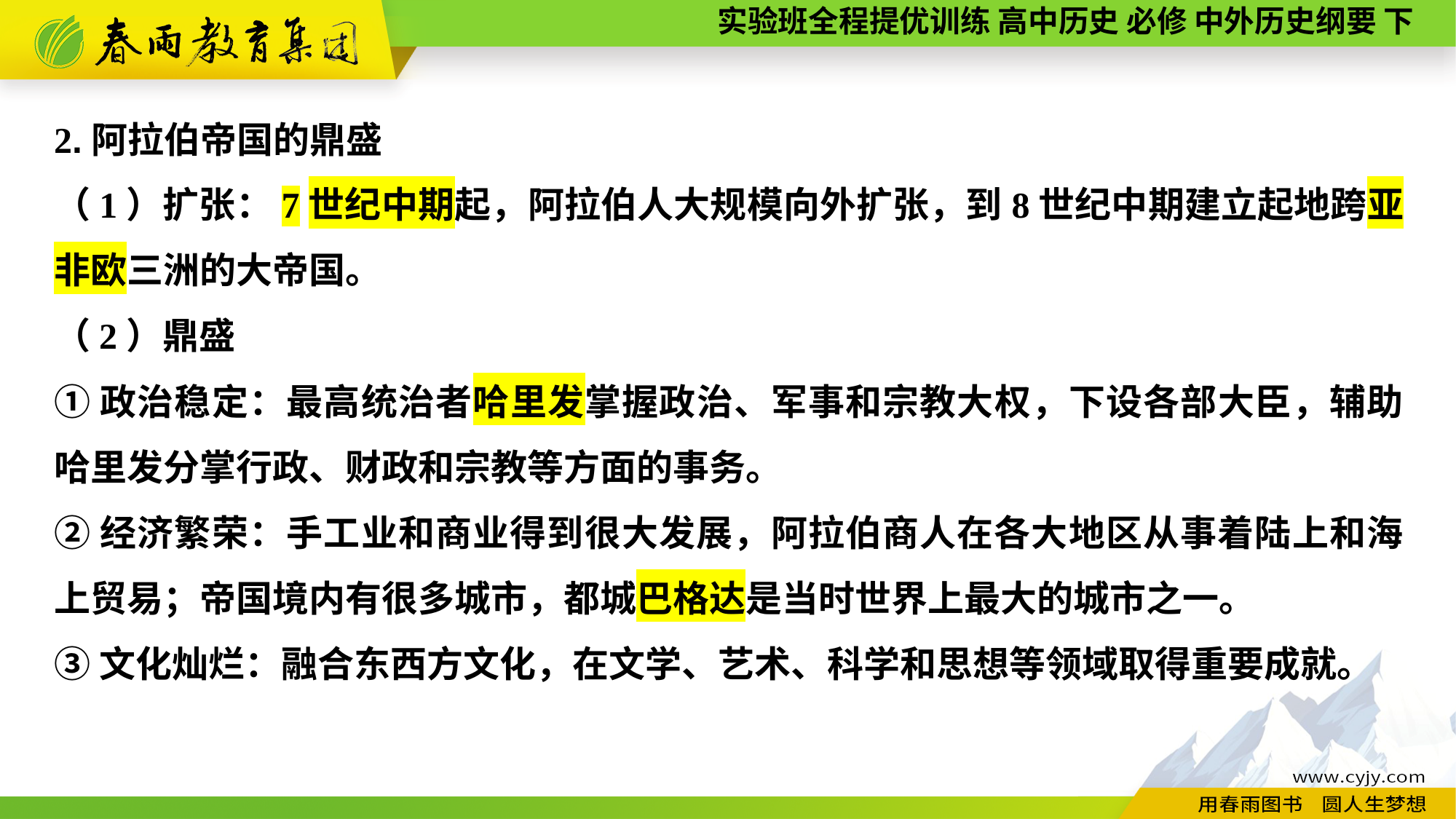

2.阿拉伯帝国的鼎盛
（1）扩张：7世纪中期起，阿拉伯人大规模向外扩张，到8世纪中期建立起地跨亚非欧三洲的大帝国。
（2）鼎盛
①政治稳定：最高统治者哈里发掌握政治、军事和宗教大权，下设各部大臣，辅助哈里发分掌行政、财政和宗教等方面的事务。
②经济繁荣：手工业和商业得到很大发展，阿拉伯商人在各大地区从事着陆上和海上贸易；帝国境内有很多城市，都城巴格达是当时世界上最大的城市之一。
③文化灿烂：融合东西方文化，在文学、艺术、科学和思想等领域取得重要成就。